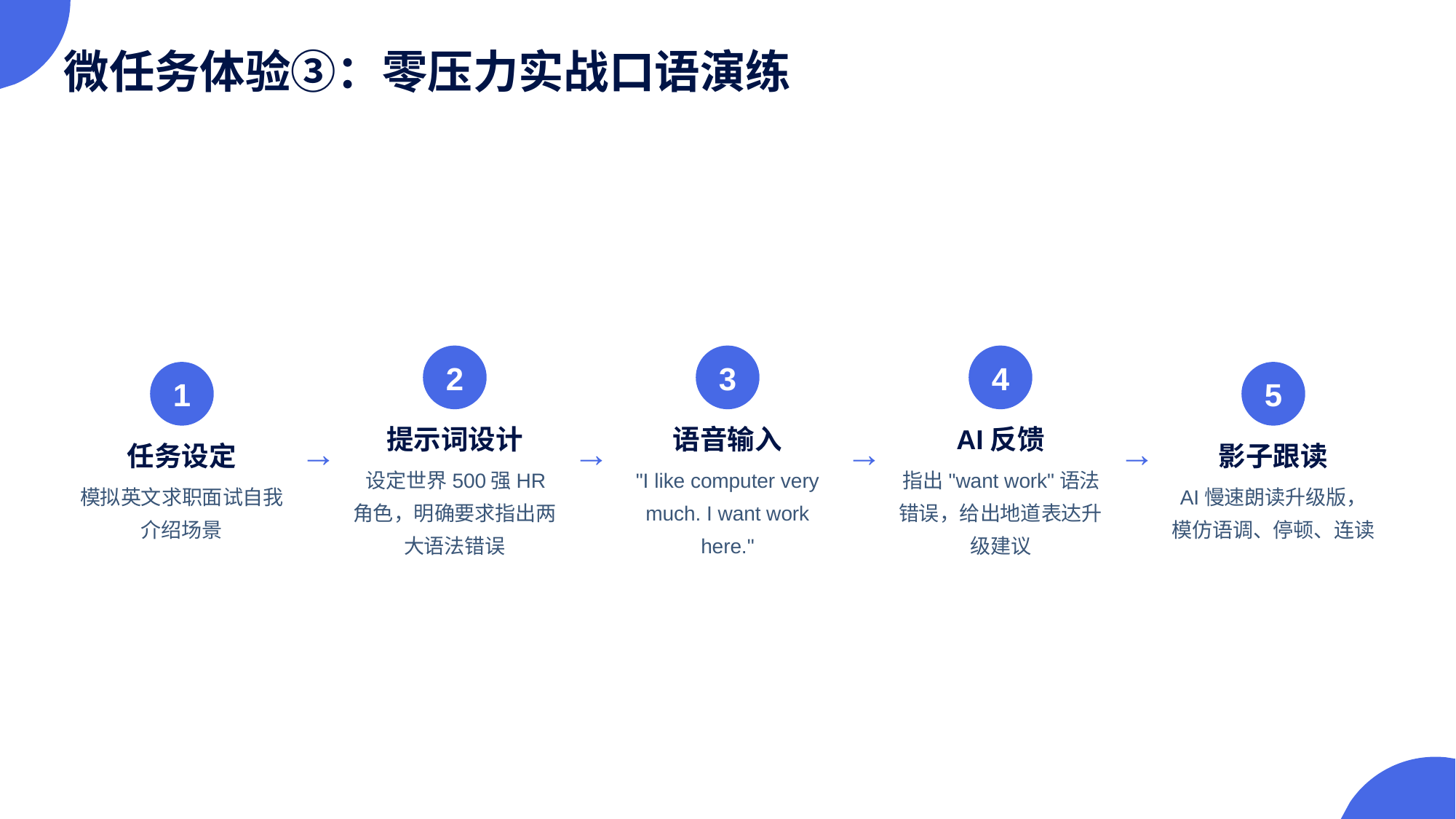

微任务体验③：零压力实战口语演练

2
3
4

1
5
提示词设计
语音输入
AI反馈
→
→
→
→
任务设定
影子跟读
设定世界500强HR角色，明确要求指出两大语法错误
"I like computer very much. I want work here."
指出"want work"语法错误，给出地道表达升级建议
模拟英文求职面试自我介绍场景
AI慢速朗读升级版，模仿语调、停顿、连读